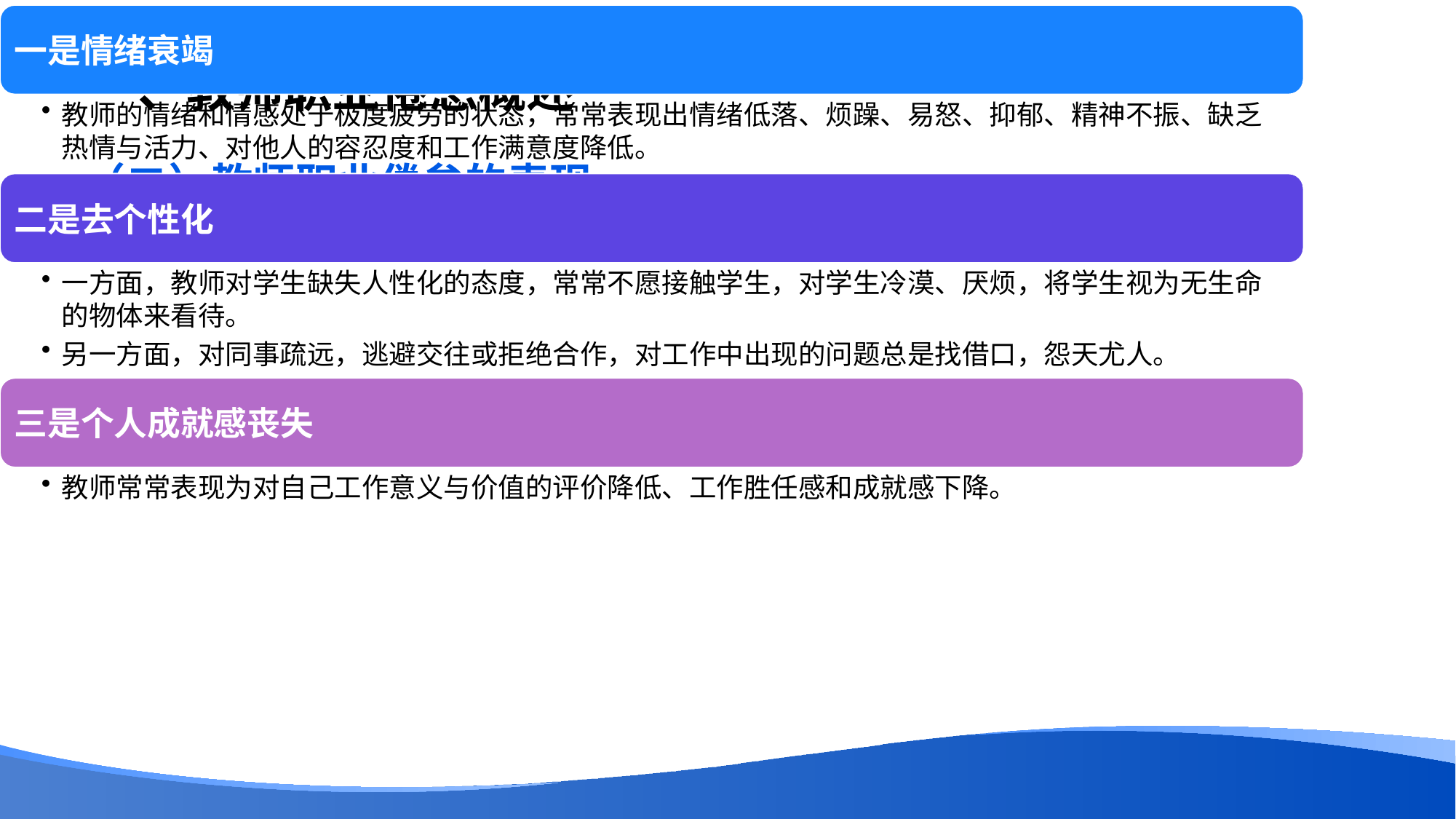

# 一、教师职业倦怠概述
（二）教师职业倦怠的表现
一是情绪衰竭
教师的情绪和情感处于极度疲劳的状态，常常表现出情绪低落、烦躁、易怒、抑郁、精神不振、缺乏热情与活力、对他人的容忍度和工作满意度降低。
二是去个性化
一方面，教师对学生缺失人性化的态度，常常不愿接触学生，对学生冷漠、厌烦，将学生视为无生命的物体来看待。
另一方面，对同事疏远，逃避交往或拒绝合作，对工作中出现的问题总是找借口，怨天尤人。
三是个人成就感丧失
教师常常表现为对自己工作意义与价值的评价降低、工作胜任感和成就感下降。